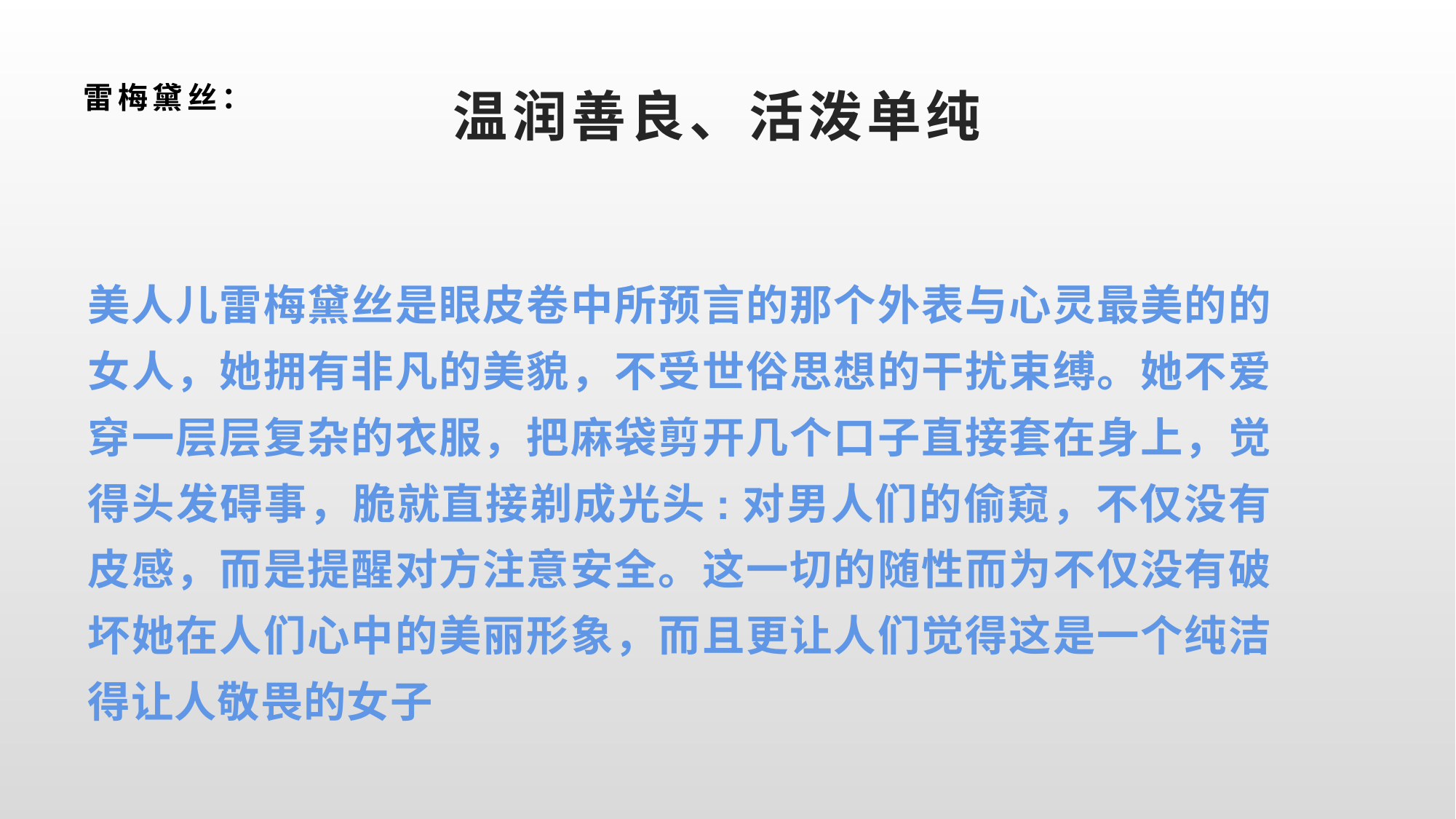

# 雷梅黛丝：
                     温润善良、活泼单纯

美人儿雷梅黛丝是眼皮卷中所预言的那个外表与心灵最美的的女人，她拥有非凡的美貌，不受世俗思想的干扰束缚。她不爱穿一层层复杂的衣服，把麻袋剪开几个口子直接套在身上，觉得头发碍事，脆就直接剃成光头:对男人们的偷窥，不仅没有皮感，而是提醒对方注意安全。这一切的随性而为不仅没有破坏她在人们心中的美丽形象，而且更让人们觉得这是一个纯洁得让人敬畏的女子